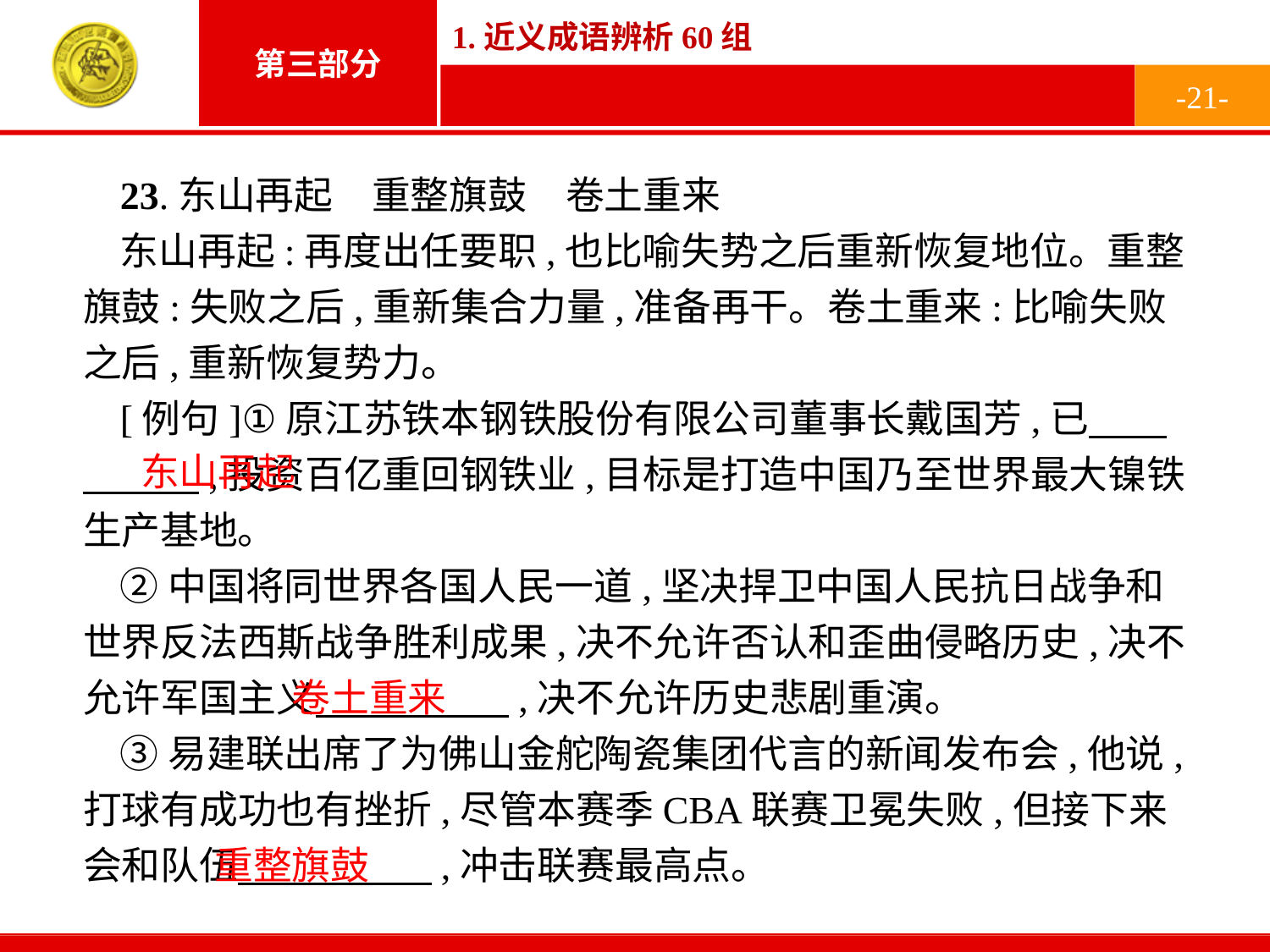

-21-
23.东山再起　重整旗鼓　卷土重来
东山再起:再度出任要职,也比喻失势之后重新恢复地位。重整旗鼓:失败之后,重新集合力量,准备再干。卷土重来:比喻失败之后,重新恢复势力。
[例句]①原江苏铁本钢铁股份有限公司董事长戴国芳,已　　　　　,投资百亿重回钢铁业,目标是打造中国乃至世界最大镍铁生产基地。
②中国将同世界各国人民一道,坚决捍卫中国人民抗日战争和世界反法西斯战争胜利成果,决不允许否认和歪曲侵略历史,决不允许军国主义　　　　　,决不允许历史悲剧重演。
③易建联出席了为佛山金舵陶瓷集团代言的新闻发布会,他说,打球有成功也有挫折,尽管本赛季CBA联赛卫冕失败,但接下来会和队伍　　　　　,冲击联赛最高点。
东山再起
卷土重来
重整旗鼓